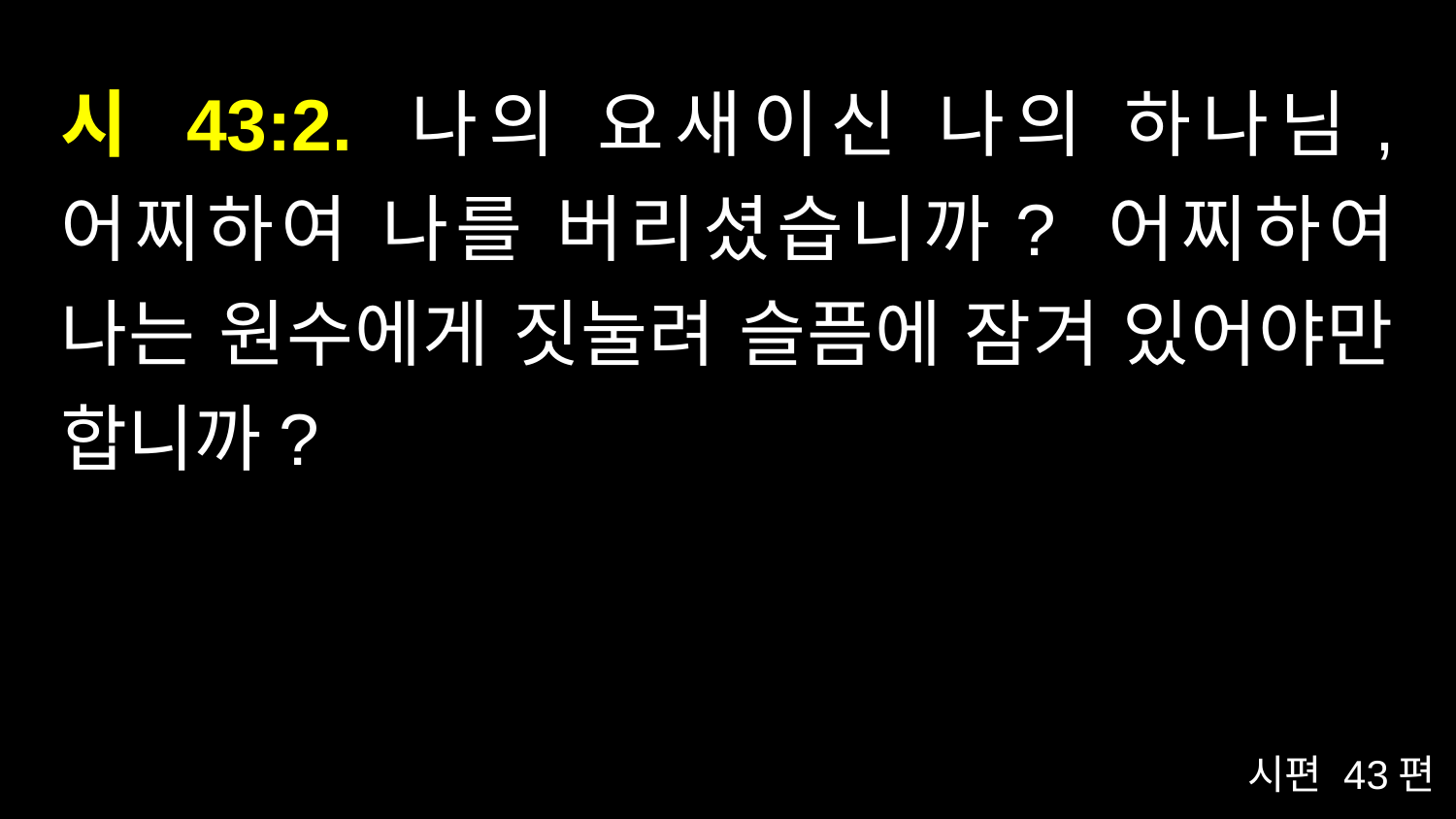

# 시 43:2. 나의 요새이신 나의 하나님, 어찌하여 나를 버리셨습니까? 어찌하여 나는 원수에게 짓눌려 슬픔에 잠겨 있어야만 합니까?
시편 43편